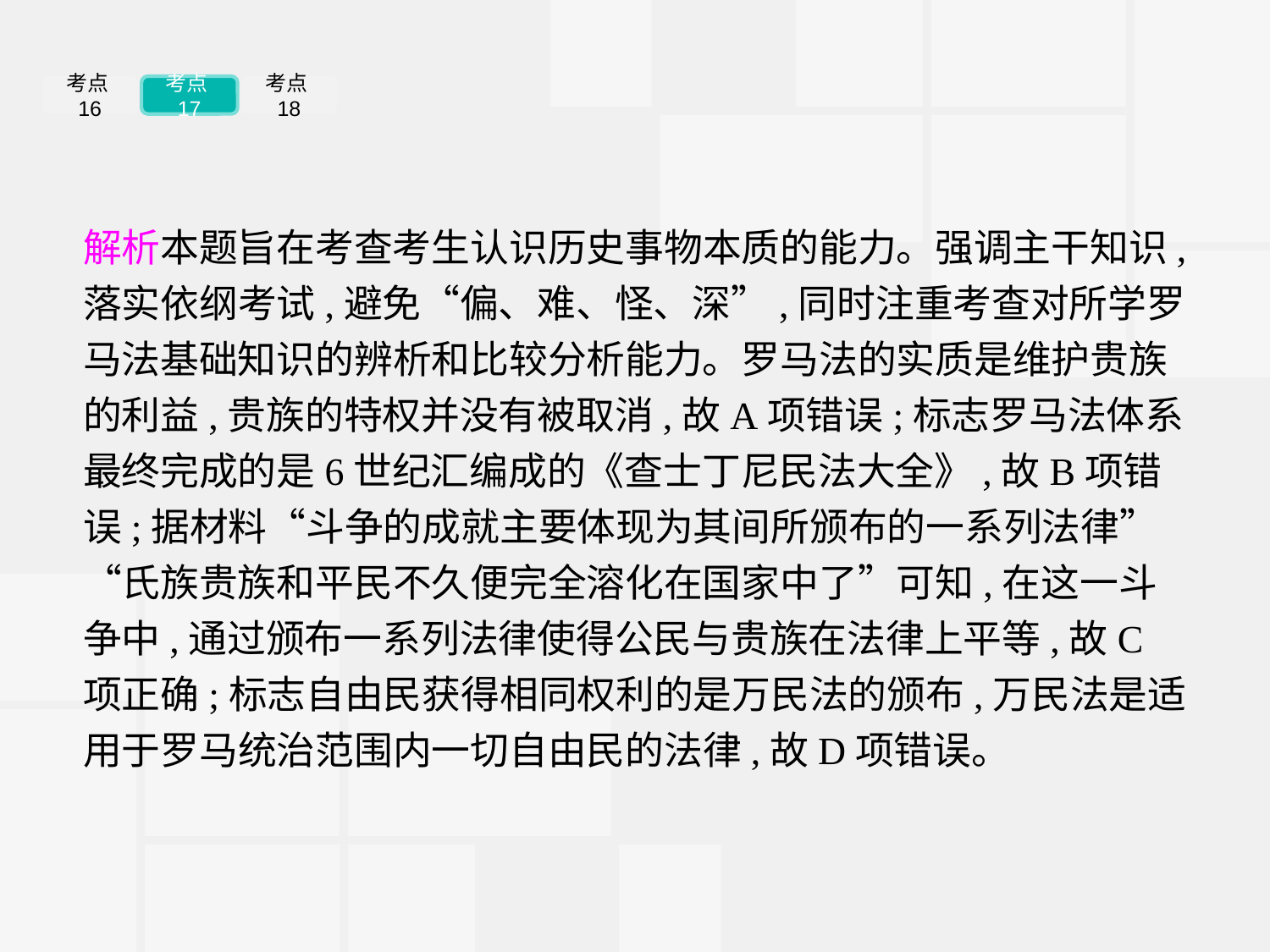

考点16
考点17
考点18
解析本题旨在考查考生认识历史事物本质的能力。强调主干知识,落实依纲考试,避免“偏、难、怪、深”,同时注重考查对所学罗马法基础知识的辨析和比较分析能力。罗马法的实质是维护贵族的利益,贵族的特权并没有被取消,故A项错误;标志罗马法体系最终完成的是6世纪汇编成的《查士丁尼民法大全》,故B项错误;据材料“斗争的成就主要体现为其间所颁布的一系列法律”“氏族贵族和平民不久便完全溶化在国家中了”可知,在这一斗争中,通过颁布一系列法律使得公民与贵族在法律上平等,故C项正确;标志自由民获得相同权利的是万民法的颁布,万民法是适用于罗马统治范围内一切自由民的法律,故D项错误。